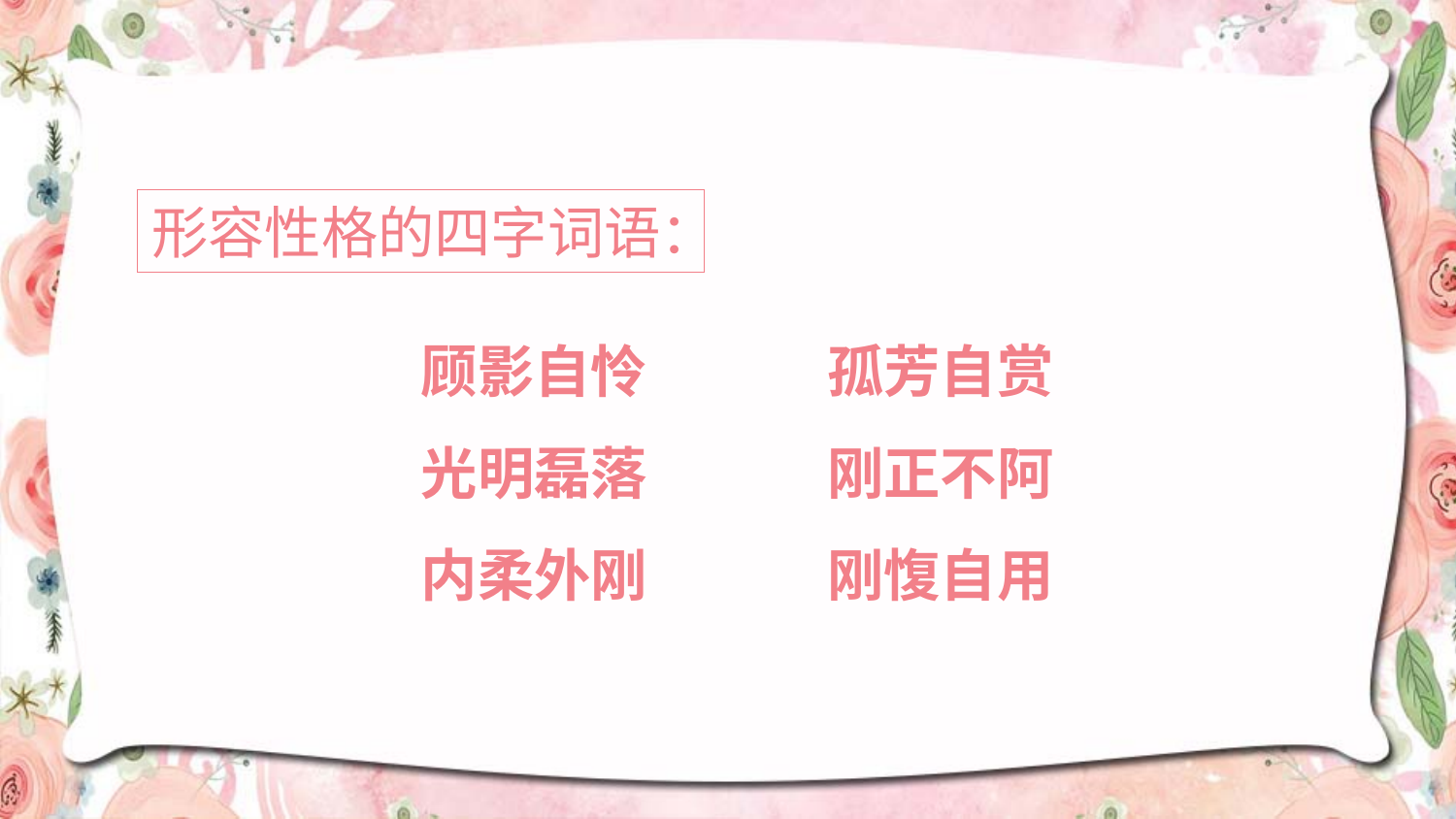

形容性格的四字词语：
顾影自怜              孤芳自赏
光明磊落              刚正不阿
内柔外刚              刚愎自用